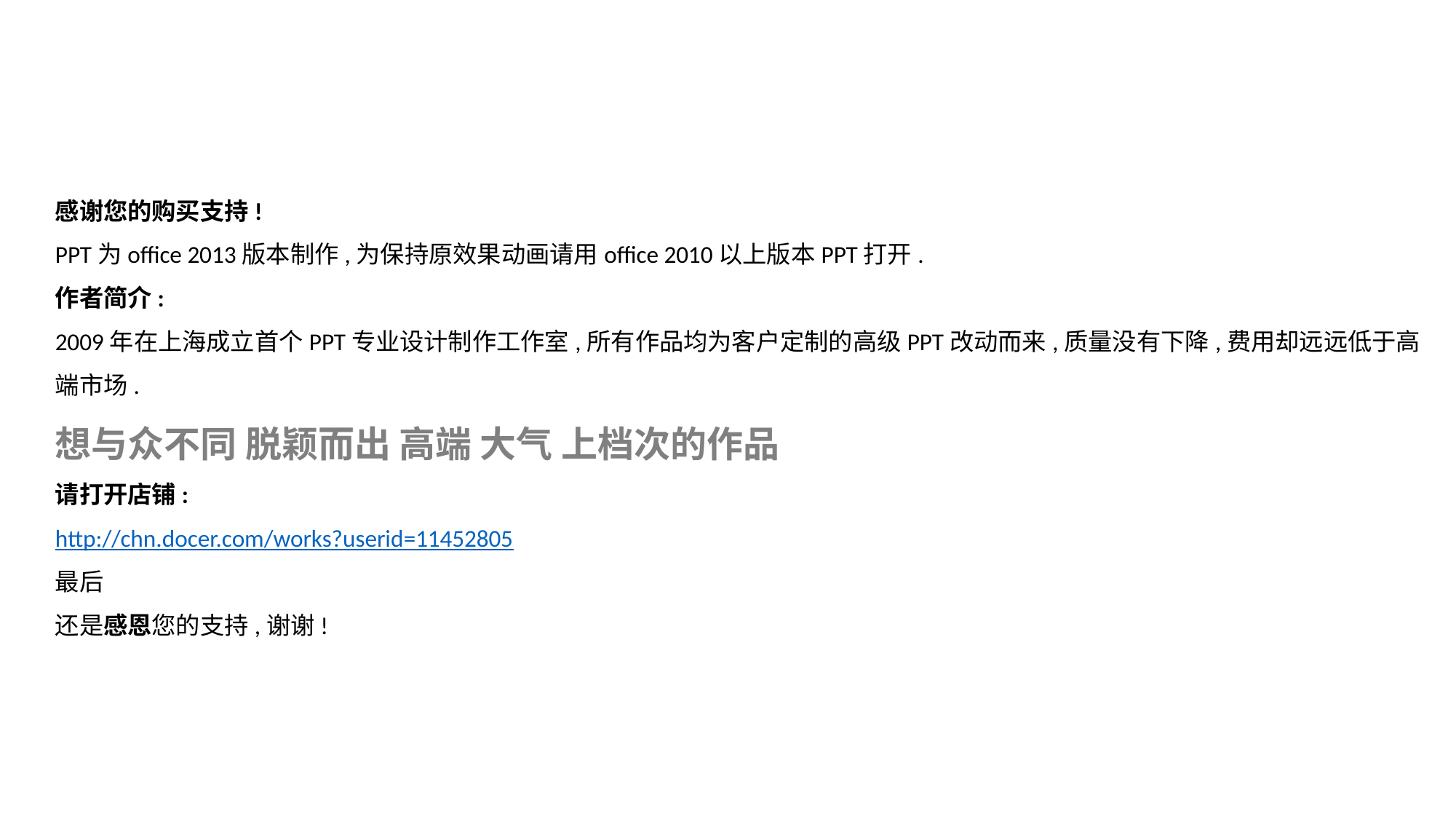

感谢您的购买支持!
PPT为office 2013版本制作,为保持原效果动画请用office 2010以上版本PPT打开.
作者简介:
2009年在上海成立首个PPT专业设计制作工作室,所有作品均为客户定制的高级PPT改动而来,质量没有下降,费用却远远低于高端市场.
想与众不同 脱颖而出 高端 大气 上档次的作品
请打开店铺:
http://chn.docer.com/works?userid=11452805
最后
还是感恩您的支持,谢谢!